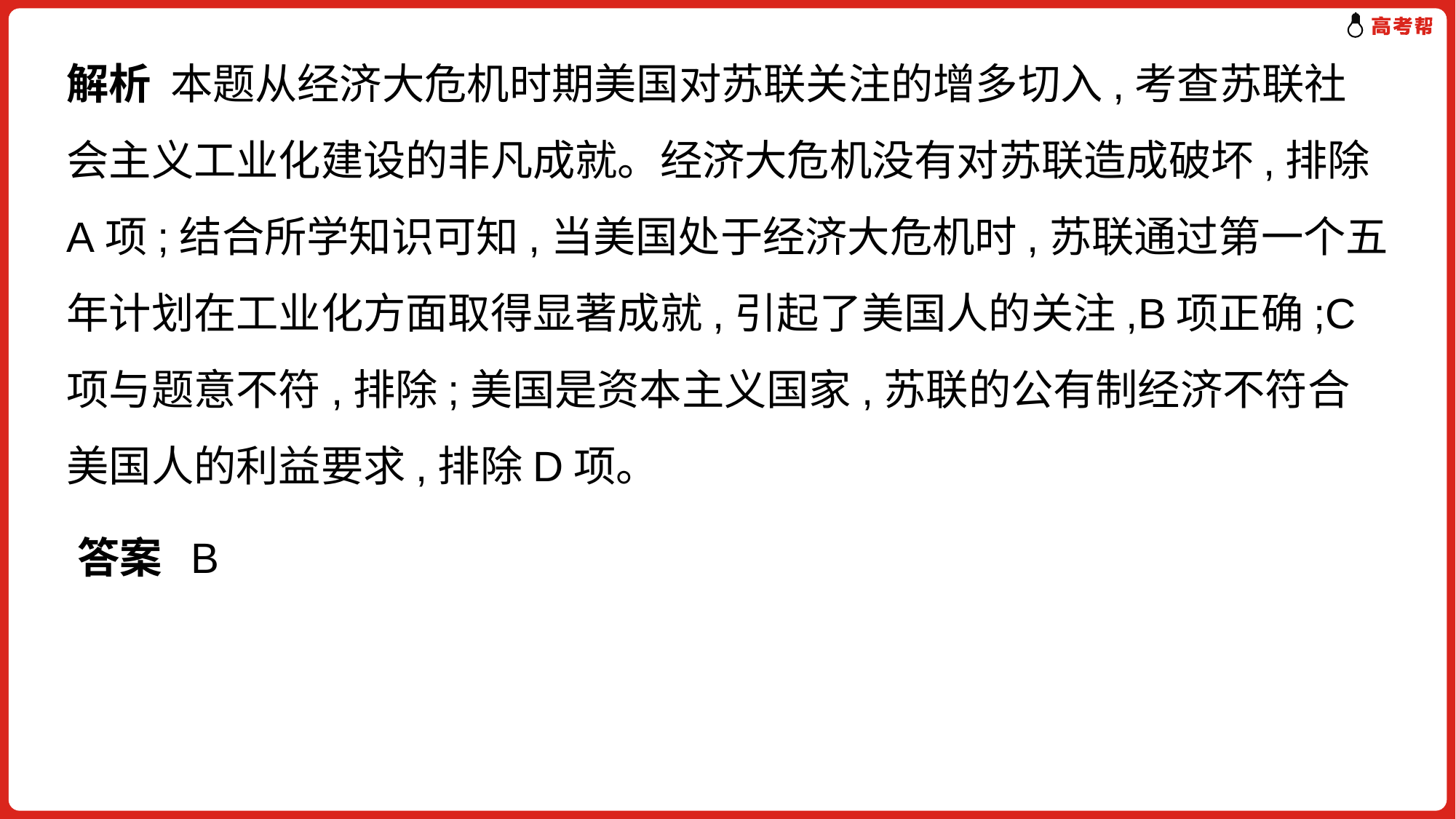

解析  本题从经济大危机时期美国对苏联关注的增多切入,考查苏联社会主义工业化建设的非凡成就。经济大危机没有对苏联造成破坏,排除A项;结合所学知识可知,当美国处于经济大危机时,苏联通过第一个五年计划在工业化方面取得显著成就,引起了美国人的关注,B项正确;C项与题意不符,排除;美国是资本主义国家,苏联的公有制经济不符合美国人的利益要求,排除D项。
答案  B